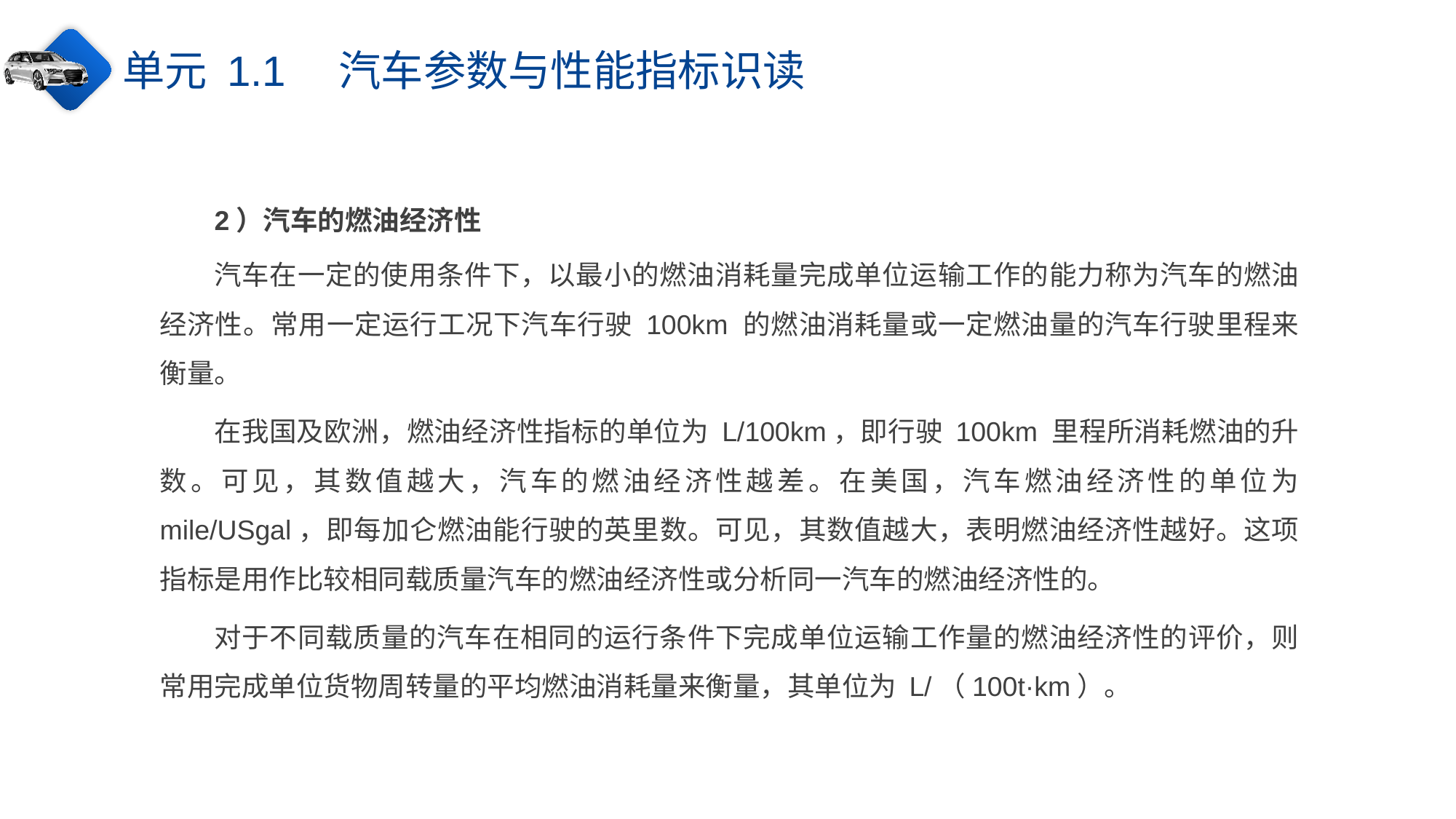

单元 1.1　汽车参数与性能指标识读
2）汽车的燃油经济性
汽车在一定的使用条件下，以最小的燃油消耗量完成单位运输工作的能力称为汽车的燃油经济性。常用一定运行工况下汽车行驶 100km 的燃油消耗量或一定燃油量的汽车行驶里程来衡量。
在我国及欧洲，燃油经济性指标的单位为 L/100km，即行驶 100km 里程所消耗燃油的升数。可见，其数值越大，汽车的燃油经济性越差。在美国，汽车燃油经济性的单位为 mile/USgal，即每加仑燃油能行驶的英里数。可见，其数值越大，表明燃油经济性越好。这项指标是用作比较相同载质量汽车的燃油经济性或分析同一汽车的燃油经济性的。
对于不同载质量的汽车在相同的运行条件下完成单位运输工作量的燃油经济性的评价，则常用完成单位货物周转量的平均燃油消耗量来衡量，其单位为 L/（100t·km）。